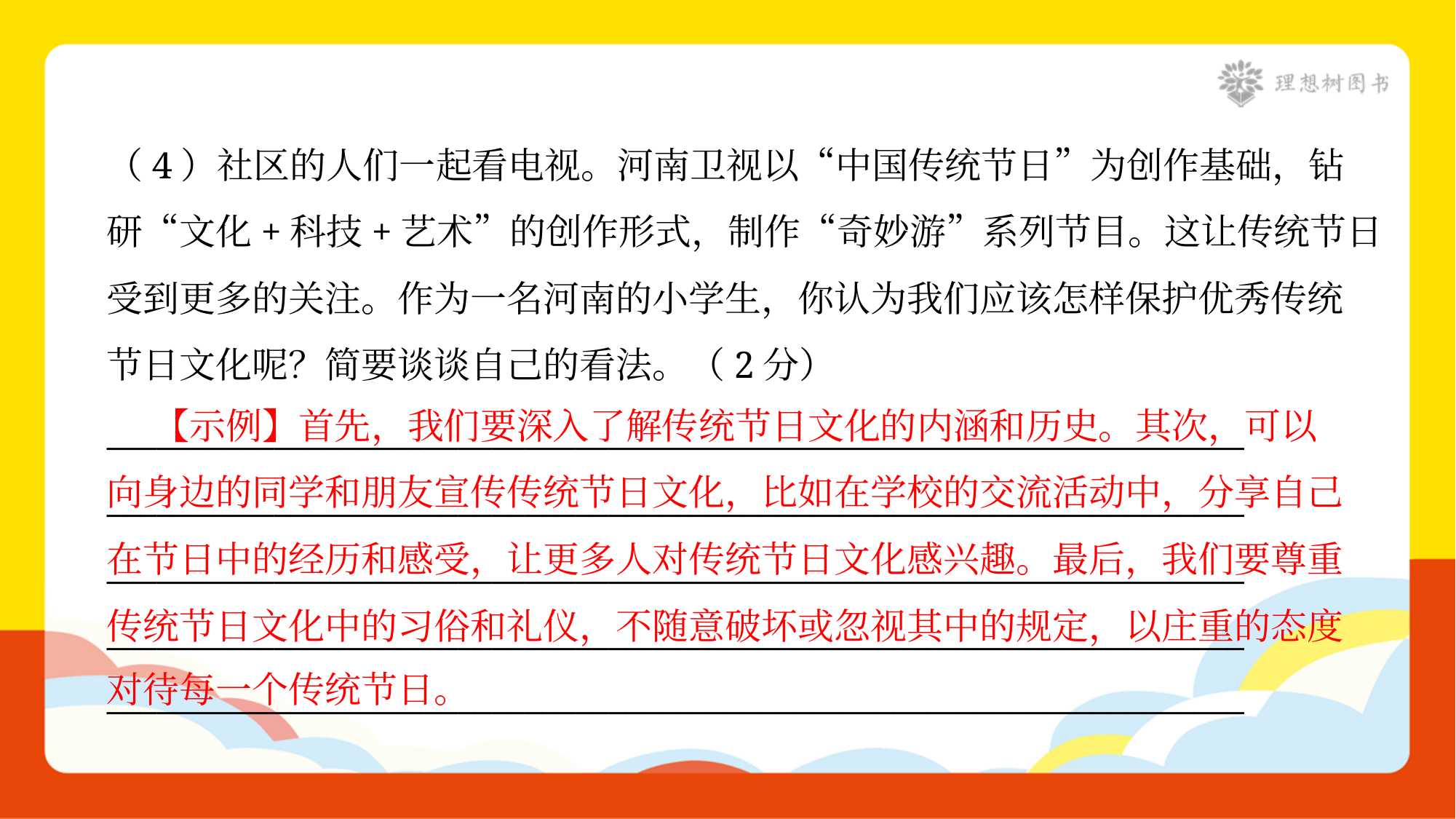

（4）社区的人们一起看电视。河南卫视以“中国传统节日”为创作基础，钻
研“文化+科技+艺术”的创作形式，制作“奇妙游”系列节目。这让传统节日
受到更多的关注。作为一名河南的小学生，你认为我们应该怎样保护优秀传统
节日文化呢？简要谈谈自己的看法。（2分）
____________________________________________________________________
____________________________________________________________________
____________________________________________________________________
____________________________________________________________________
____________________________________________________________________
    【示例】首先，我们要深入了解传统节日文化的内涵和历史。其次，可以
向身边的同学和朋友宣传传统节日文化，比如在学校的交流活动中，分享自己
在节日中的经历和感受，让更多人对传统节日文化感兴趣。最后，我们要尊重
传统节日文化中的习俗和礼仪，不随意破坏或忽视其中的规定，以庄重的态度
对待每一个传统节日。